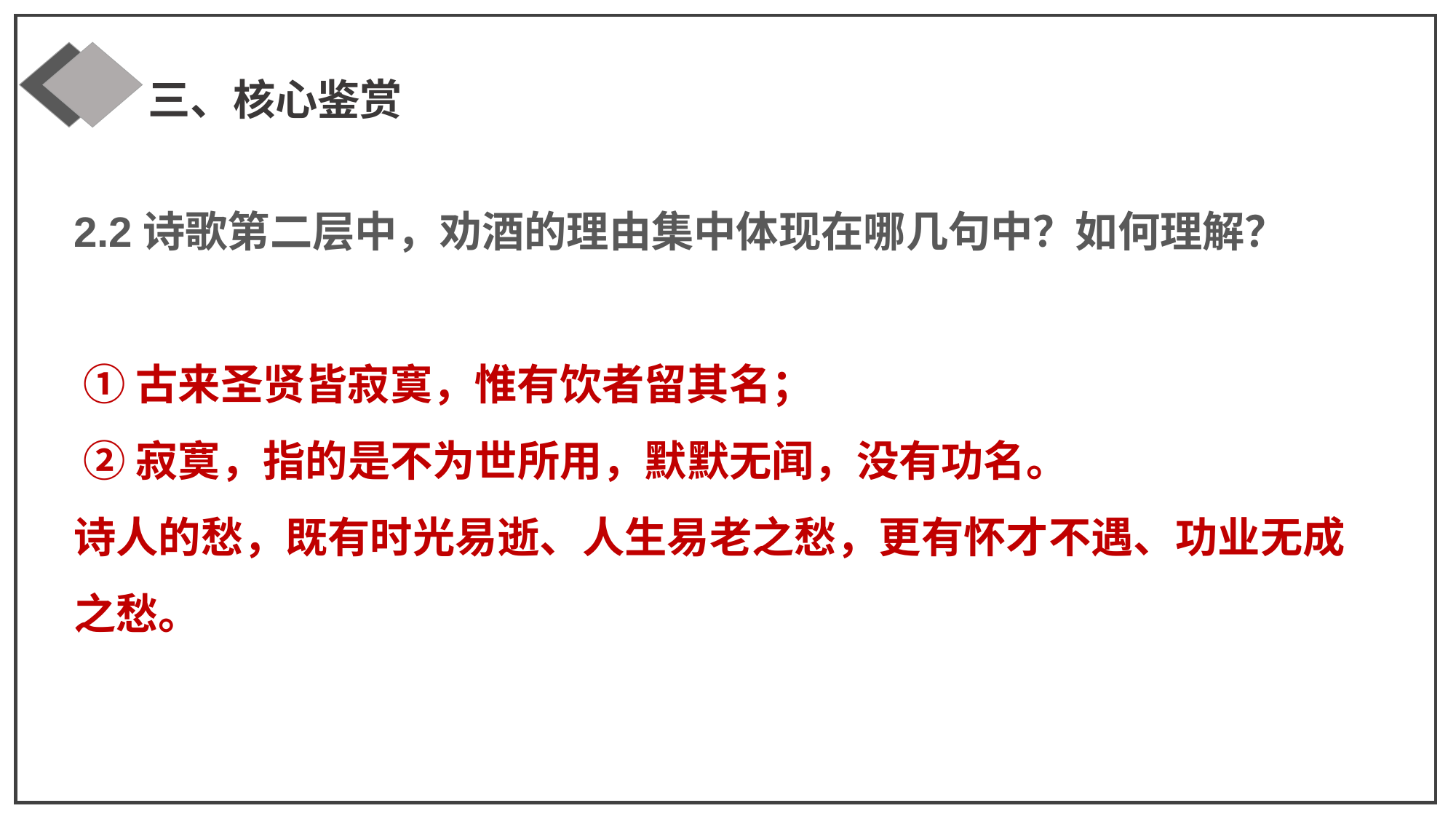

三、核心鉴赏
2.2诗歌第二层中，劝酒的理由集中体现在哪几句中？如何理解？

 ①古来圣贤皆寂寞，惟有饮者留其名；
 ②寂寞，指的是不为世所用，默默无闻，没有功名。
诗人的愁，既有时光易逝、人生易老之愁，更有怀才不遇、功业无成之愁。